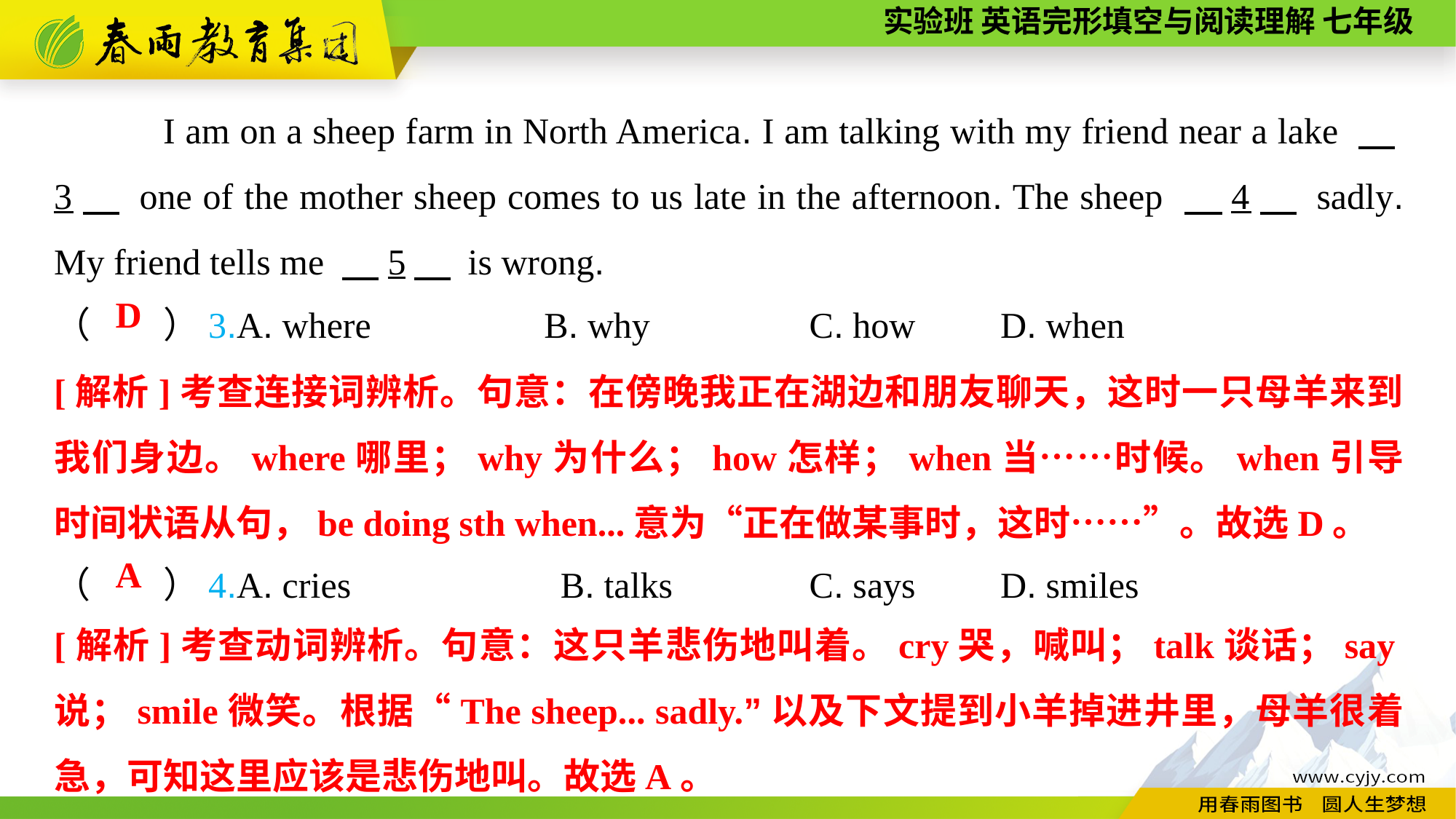

I am on a sheep farm in North America. I am talking with my friend near a lake 　3　 one of the mother sheep comes to us late in the afternoon. The sheep 　4　 sadly. My friend tells me 　5　 is wrong.
（　　）3.A. where                   B. why	           C. how	        D. when
D
[解析]考查连接词辨析。句意：在傍晚我正在湖边和朋友聊天，这时一只母羊来到我们身边。where哪里；why为什么；how怎样；when当……时候。when引导时间状语从句，be doing sth when...意为“正在做某事时，这时……”。故选D。
（　　）4.A. cries                       B. talks	           C. says	        D. smiles
A
[解析]考查动词辨析。句意：这只羊悲伤地叫着。cry哭，喊叫；talk谈话；say说；smile微笑。根据“The sheep... sadly.”以及下文提到小羊掉进井里，母羊很着急，可知这里应该是悲伤地叫。故选A。